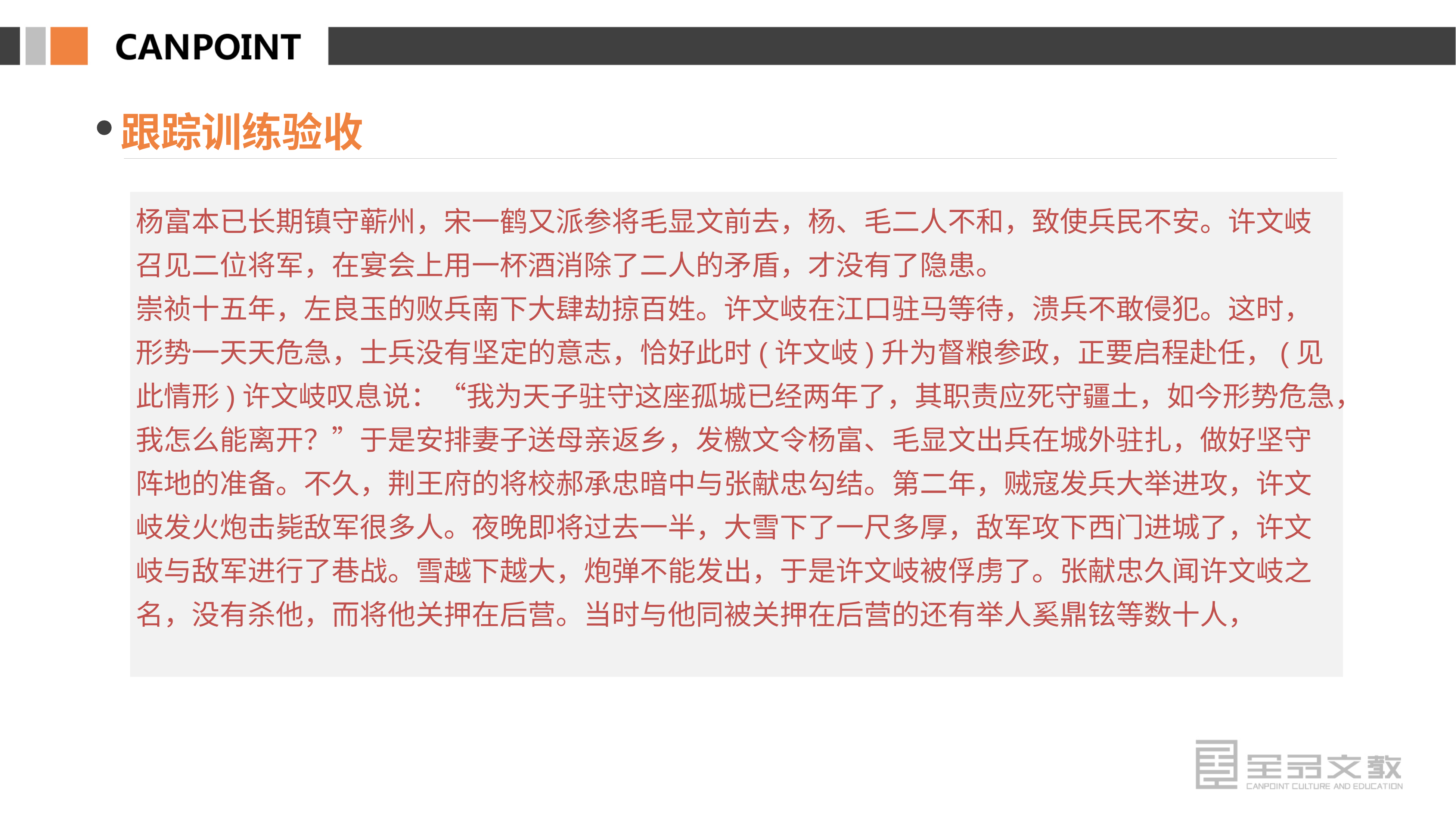

跟踪训练验收

杨富本已长期镇守蕲州，宋一鹤又派参将毛显文前去，杨、毛二人不和，致使兵民不安。许文岐召见二位将军，在宴会上用一杯酒消除了二人的矛盾，才没有了隐患。
崇祯十五年，左良玉的败兵南下大肆劫掠百姓。许文岐在江口驻马等待，溃兵不敢侵犯。这时，形势一天天危急，士兵没有坚定的意志，恰好此时(许文岐)升为督粮参政，正要启程赴任，(见此情形)许文岐叹息说：“我为天子驻守这座孤城已经两年了，其职责应死守疆土，如今形势危急，我怎么能离开？”于是安排妻子送母亲返乡，发檄文令杨富、毛显文出兵在城外驻扎，做好坚守阵地的准备。不久，荆王府的将校郝承忠暗中与张献忠勾结。第二年，贼寇发兵大举进攻，许文岐发火炮击毙敌军很多人。夜晚即将过去一半，大雪下了一尺多厚，敌军攻下西门进城了，许文岐与敌军进行了巷战。雪越下越大，炮弹不能发出，于是许文岐被俘虏了。张献忠久闻许文岐之名，没有杀他，而将他关押在后营。当时与他同被关押在后营的还有举人奚鼎铉等数十人，